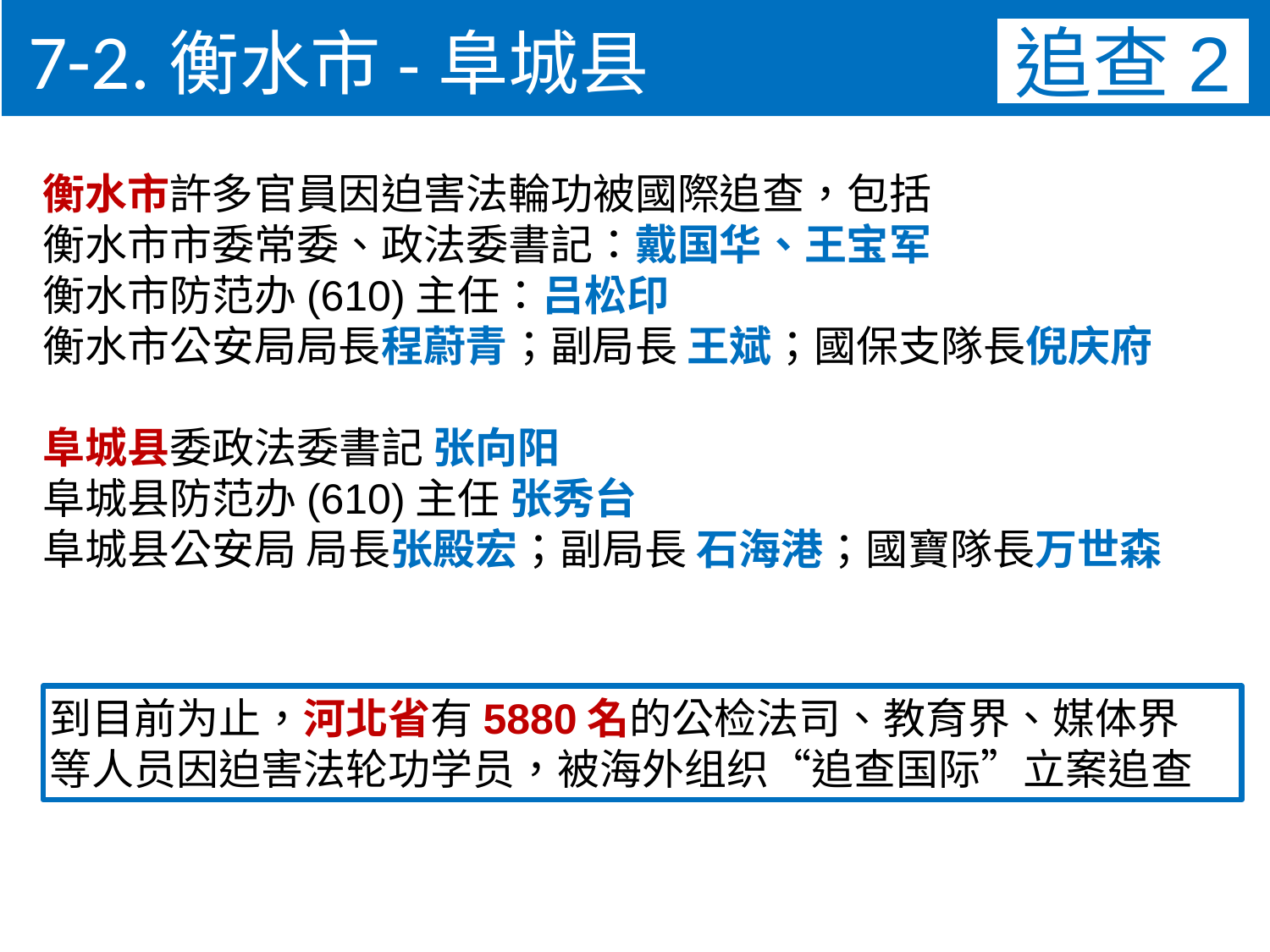

7-2.衡水市-阜城县
追查2
衡水市許多官員因迫害法輪功被國際追查，包括
衡水市市委常委、政法委書記：戴国华、王宝军
衡水市防范办(610)主任：吕松印
衡水市公安局局長程蔚青；副局長 王斌；國保支隊長倪庆府

阜城县委政法委書記 张向阳
阜城县防范办(610)主任 张秀台
阜城县公安局 局長张殿宏；副局長 石海港；國寶隊長万世森
到目前为止，河北省有5880名的公检法司、教育界、媒体界
等人员因迫害法轮功学员，被海外组织“追查国际”立案追查